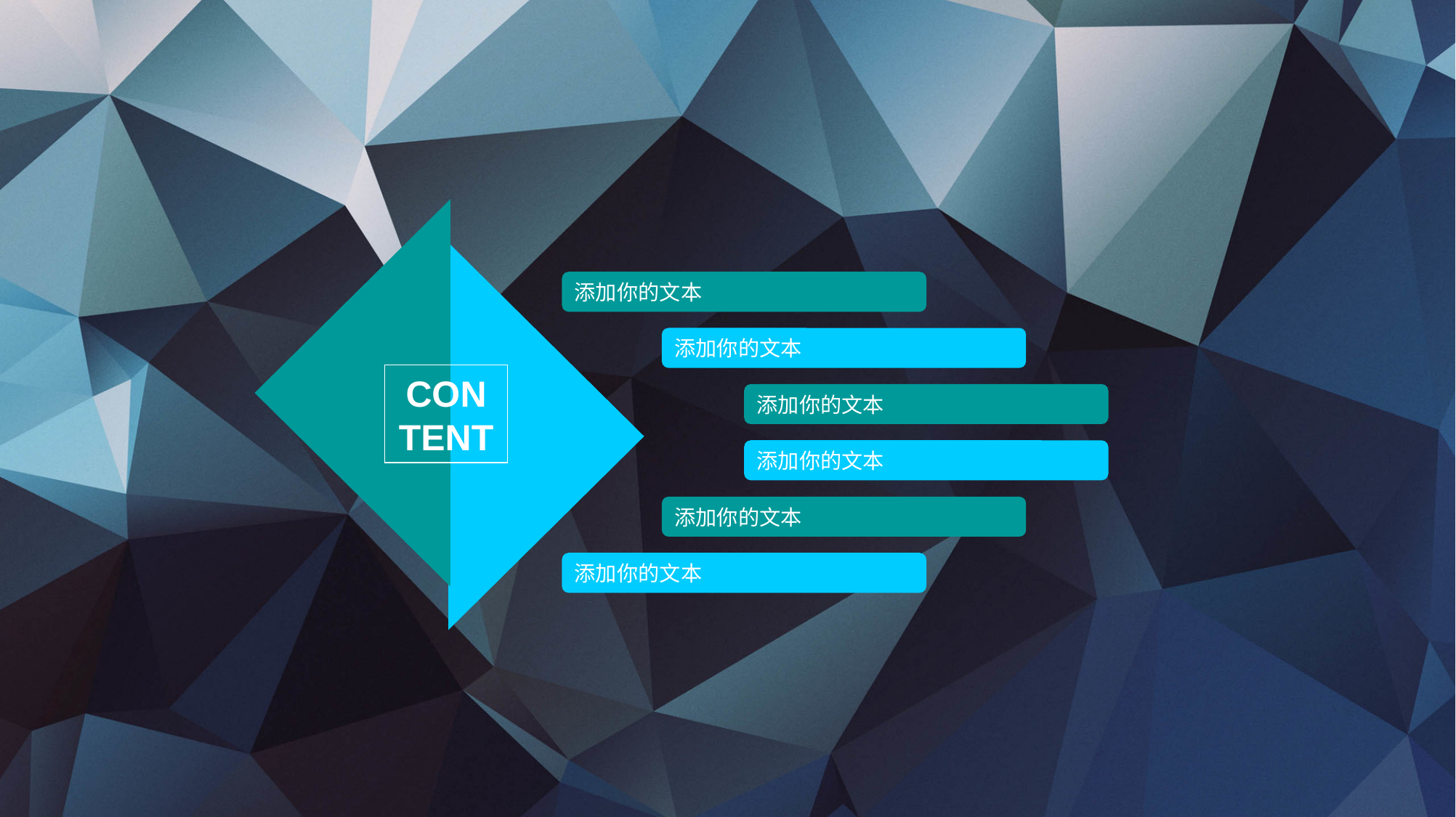

添加你的文本
添加你的文本
CON
TENT
添加你的文本
添加你的文本
添加你的文本
添加你的文本